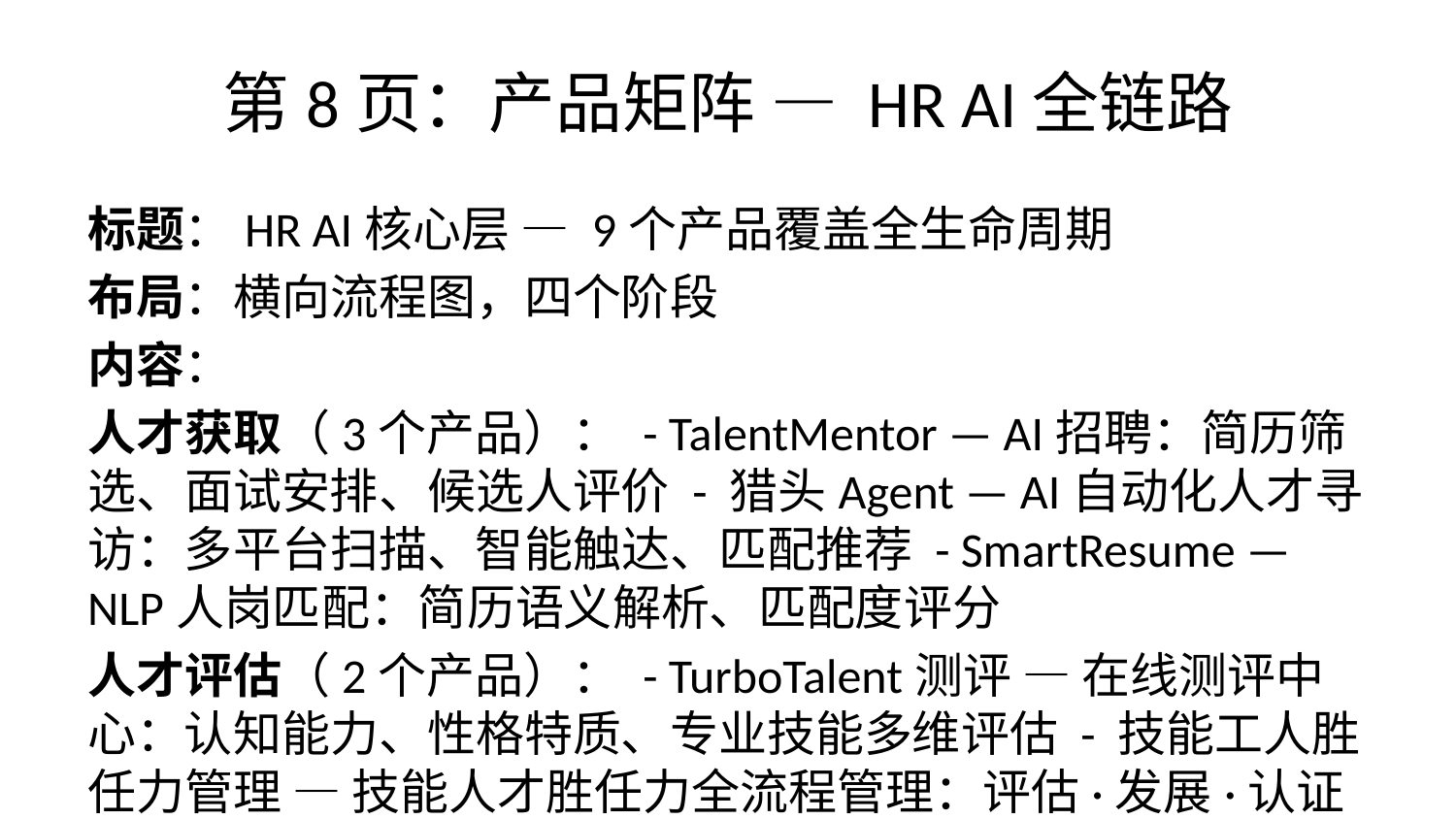

# 第8页：产品矩阵 — HR AI全链路
标题：HR AI核心层 — 9个产品覆盖全生命周期
布局：横向流程图，四个阶段
内容：
人才获取（3个产品）： - TalentMentor — AI招聘：简历筛选、面试安排、候选人评价 - 猎头Agent — AI自动化人才寻访：多平台扫描、智能触达、匹配推荐 - SmartResume — NLP人岗匹配：简历语义解析、匹配度评分
人才评估（2个产品）： - TurboTalent测评 — 在线测评中心：认知能力、性格特质、专业技能多维评估 - 技能工人胜任力管理 — 技能人才胜任力全流程管理：评估·发展·认证
人才发展（2个产品）： - TurboTalent — 人才盘点：九宫格分析、IDP发展计划、继任者地图 - TalentMatrix — 绩效管理：OKR/KPI双模式、360°反馈、能力雷达图
人才管理（2个产品）： - HRBP智能分析 — HR数据分析：离职预测、人效ROI、薪酬诊断 - 美雇/MeiGu — 劳动关系管理：电子签约、合规检查、用工风险预警
核心论点：客户不需要找5家供应商拼凑HR系统，我们一家覆盖全链路。
视觉建议：横向四阶段流程箭头（获取→评估→发展→管理），每阶段下方列出产品卡片，卡片用统一风格，产品名加粗，能力描述小字。底部用横条强调核心论点